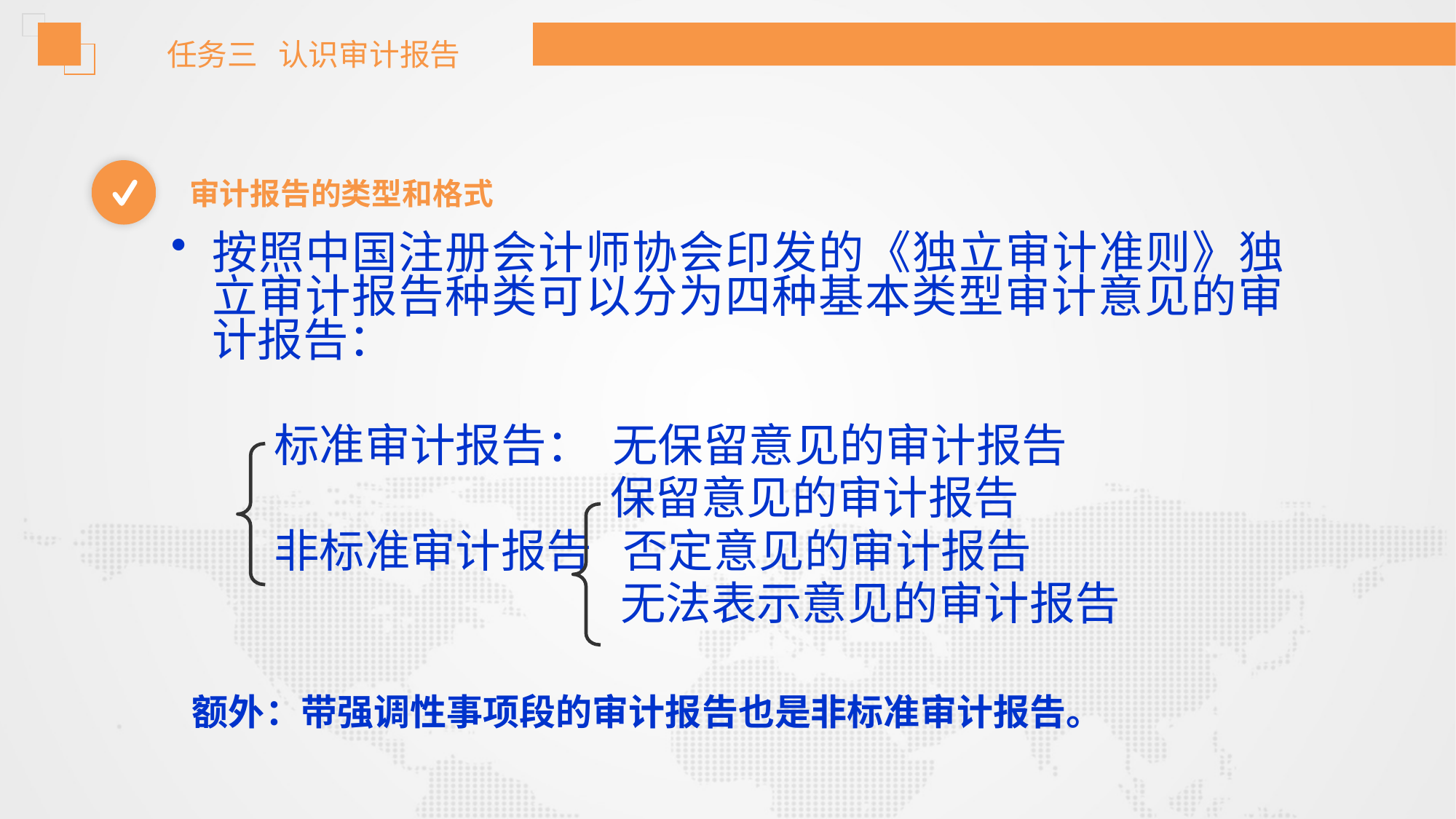

任务三   认识审计报告

审计报告的类型和格式

按照中国注册会计师协会印发的《独立审计准则》独立审计报告种类可以分为四种基本类型审计意见的审计报告：

         标准审计报告：  无保留意见的审计报告
                                          保留意见的审计报告
         非标准审计报告   否定意见的审计报告
                                           无法表示意见的审计报告

 额外：带强调性事项段的审计报告也是非标准审计报告。